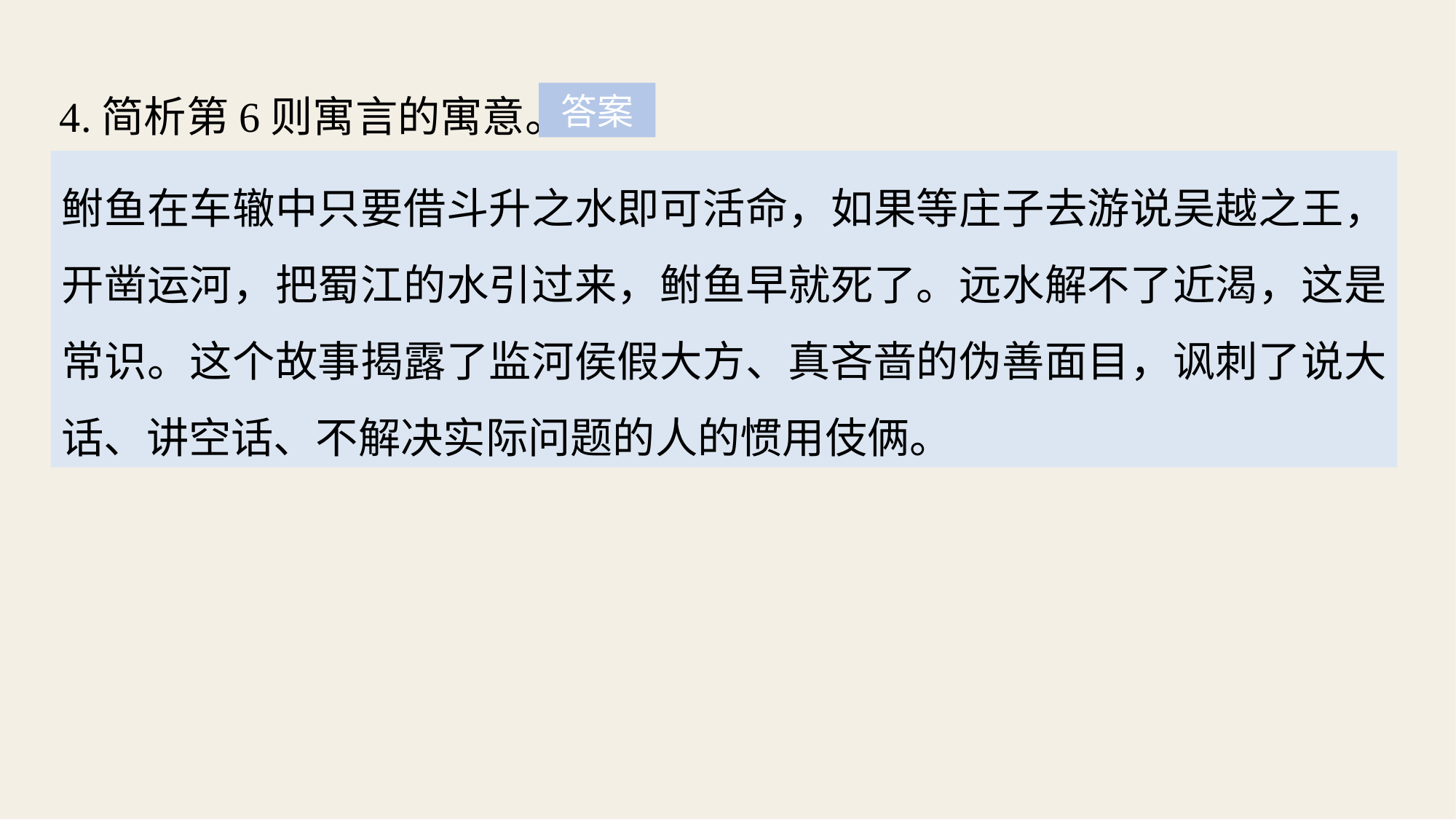

4.简析第6则寓言的寓意。
答案
鲋鱼在车辙中只要借斗升之水即可活命，如果等庄子去游说吴越之王，开凿运河，把蜀江的水引过来，鲋鱼早就死了。远水解不了近渴，这是常识。这个故事揭露了监河侯假大方、真吝啬的伪善面目，讽刺了说大话、讲空话、不解决实际问题的人的惯用伎俩。